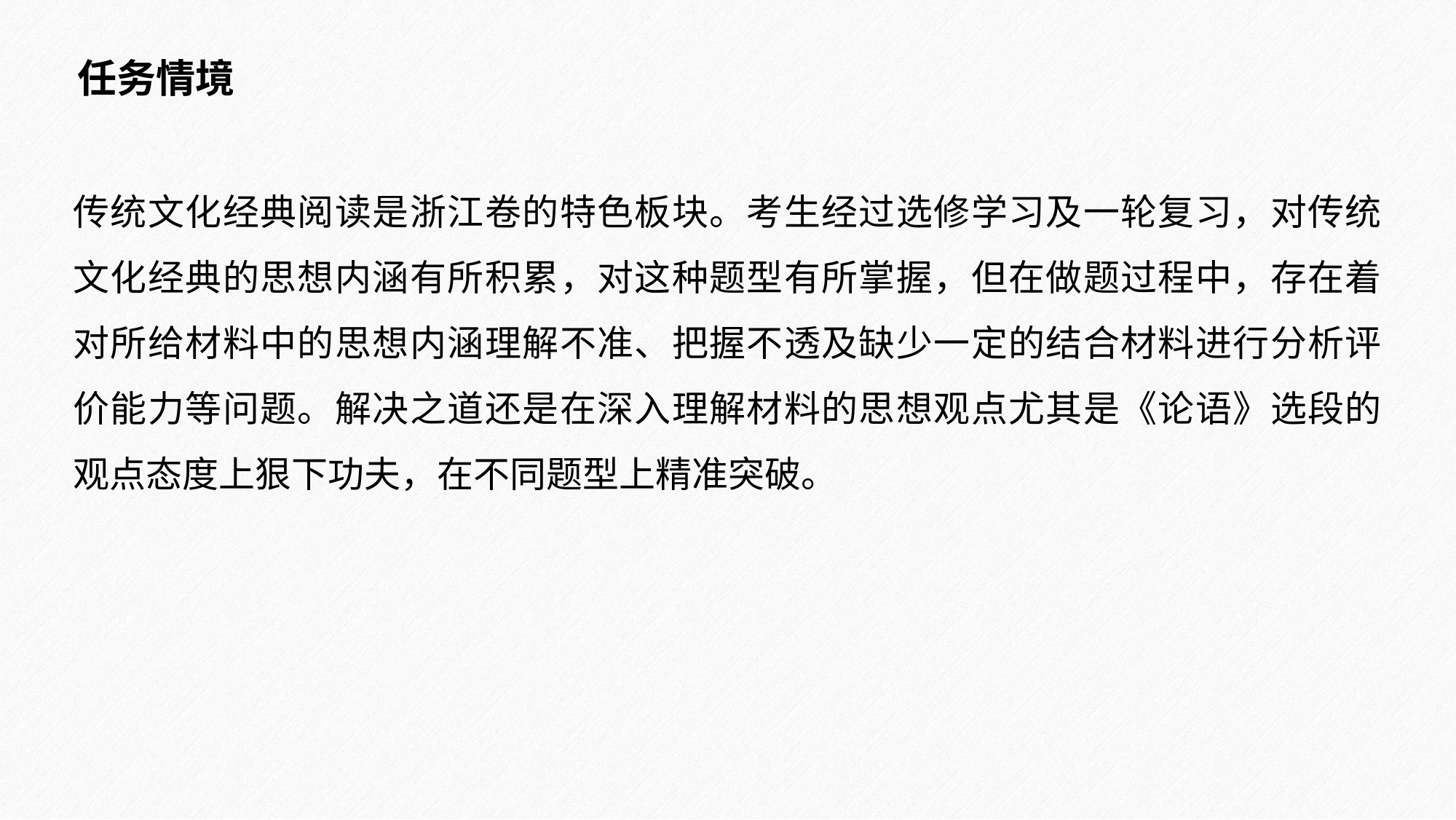

任务情境
传统文化经典阅读是浙江卷的特色板块。考生经过选修学习及一轮复习，对传统文化经典的思想内涵有所积累，对这种题型有所掌握，但在做题过程中，存在着对所给材料中的思想内涵理解不准、把握不透及缺少一定的结合材料进行分析评价能力等问题。解决之道还是在深入理解材料的思想观点尤其是《论语》选段的观点态度上狠下功夫，在不同题型上精准突破。